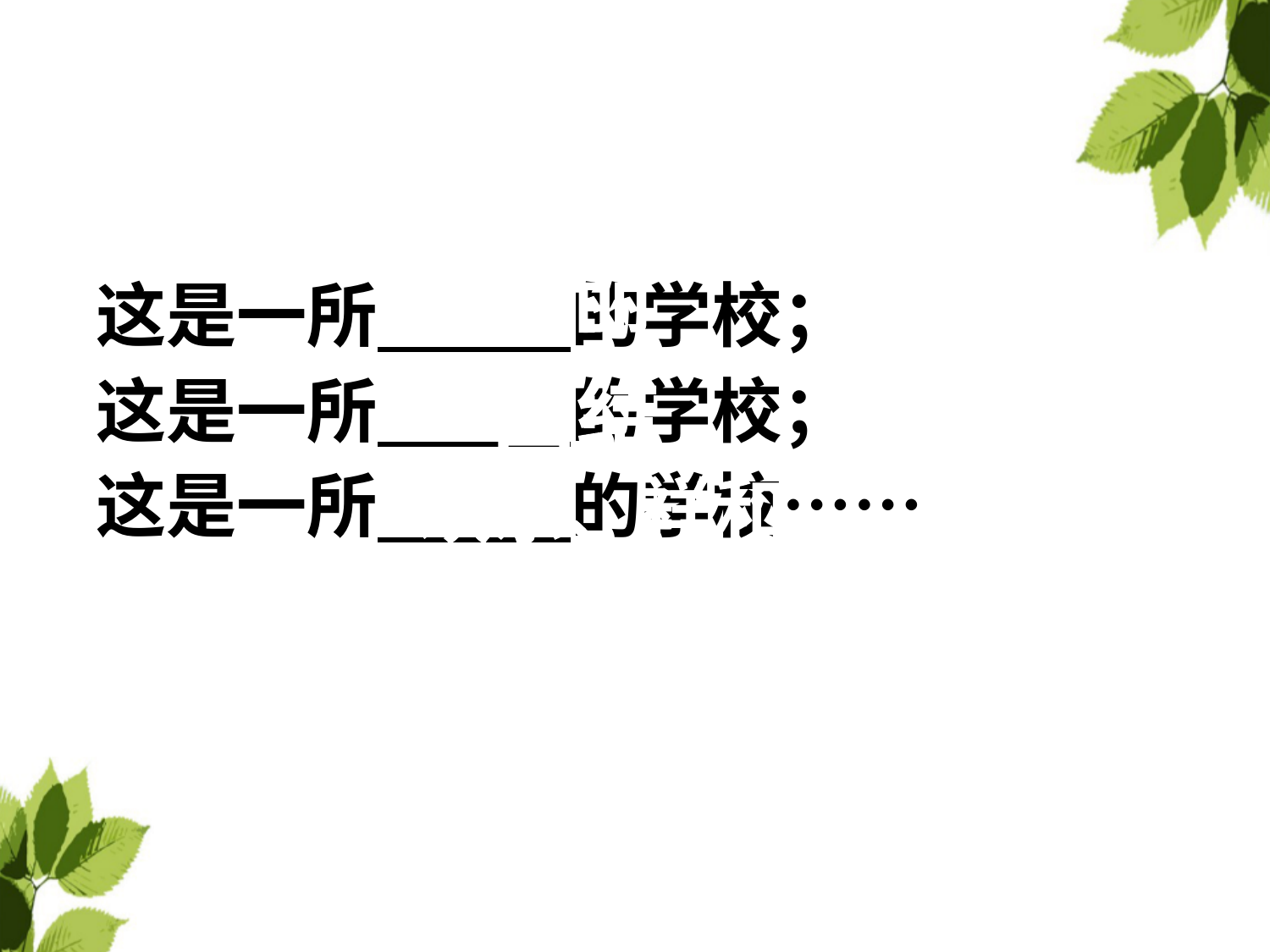

这是一所            的学校；
这是一所            的学校；
这是一所            的学校……
美丽
团结
欢乐、祥和